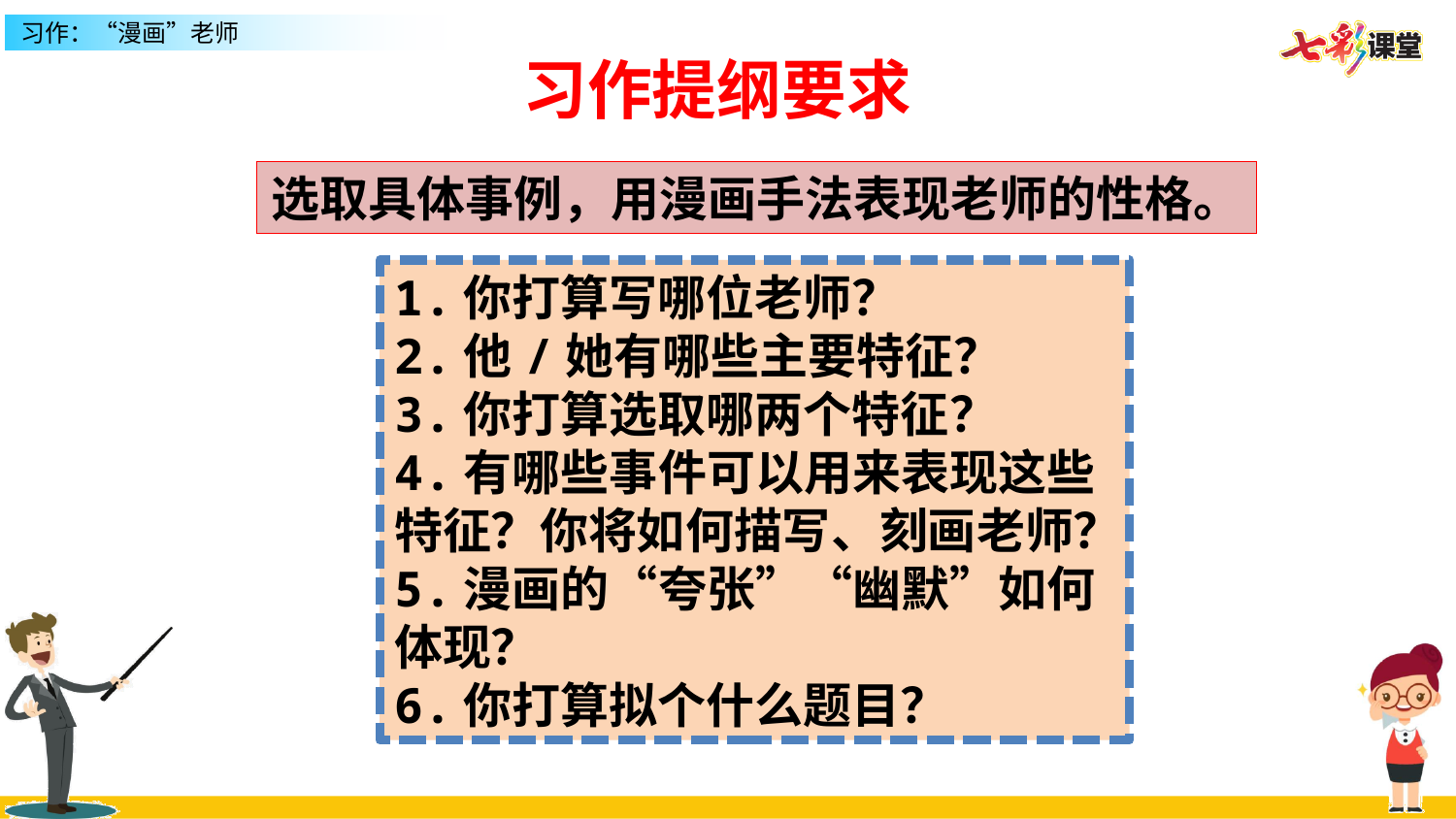

习作提纲要求
选取具体事例，用漫画手法表现老师的性格。
1.你打算写哪位老师？
2.他/她有哪些主要特征？
3.你打算选取哪两个特征？
4.有哪些事件可以用来表现这些特征？你将如何描写、刻画老师？
5.漫画的“夸张”“幽默”如何体现？
6.你打算拟个什么题目？